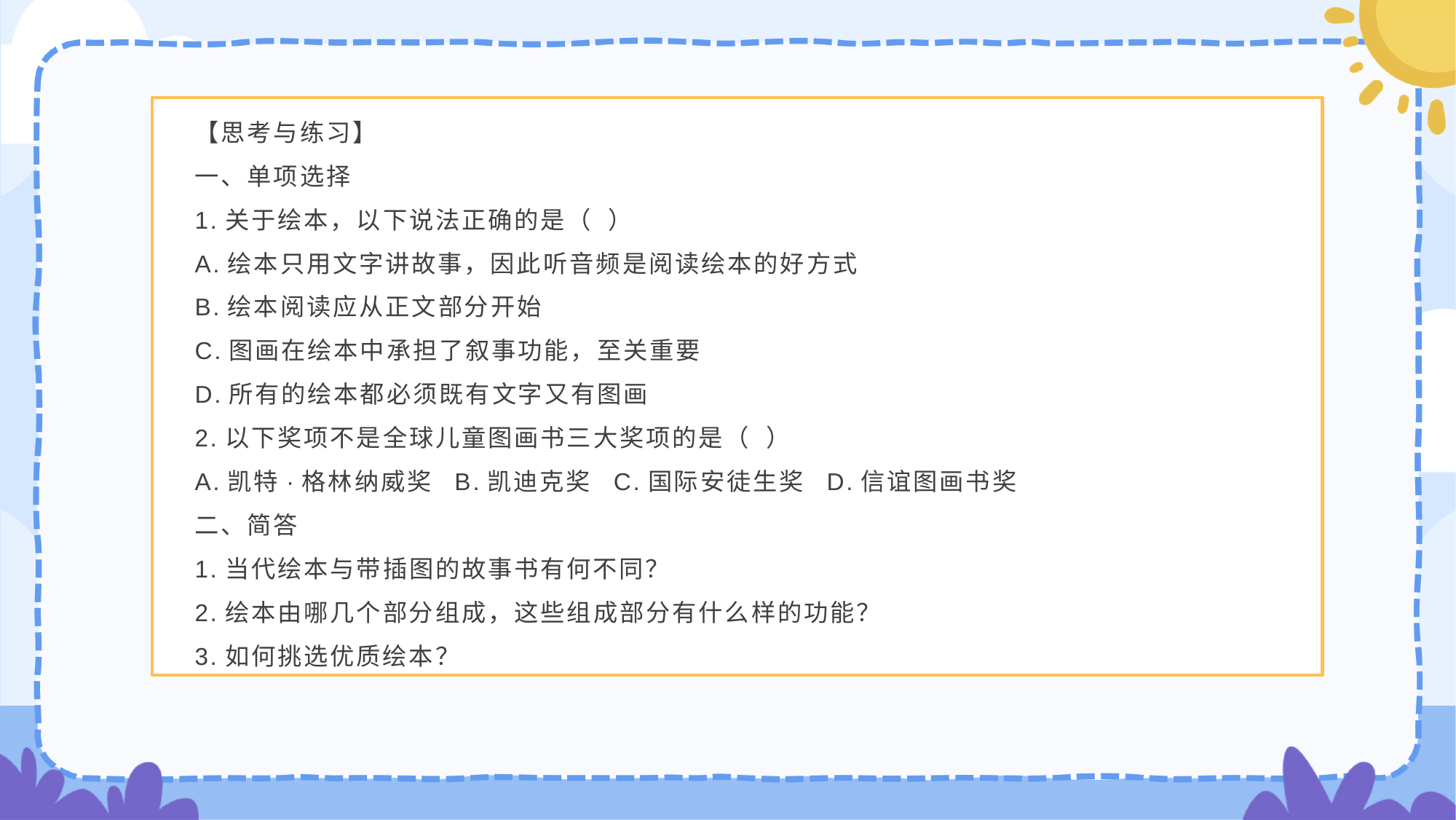

【思考与练习】
一、单项选择
1.关于绘本，以下说法正确的是（  ）
A.绘本只用文字讲故事，因此听音频是阅读绘本的好方式
B.绘本阅读应从正文部分开始
C.图画在绘本中承担了叙事功能，至关重要
D.所有的绘本都必须既有文字又有图画
2.以下奖项不是全球儿童图画书三大奖项的是（  ）
A.凯特·格林纳威奖  B.凯迪克奖  C.国际安徒生奖  D.信谊图画书奖
二、简答
1.当代绘本与带插图的故事书有何不同？
2.绘本由哪几个部分组成，这些组成部分有什么样的功能？
3.如何挑选优质绘本？